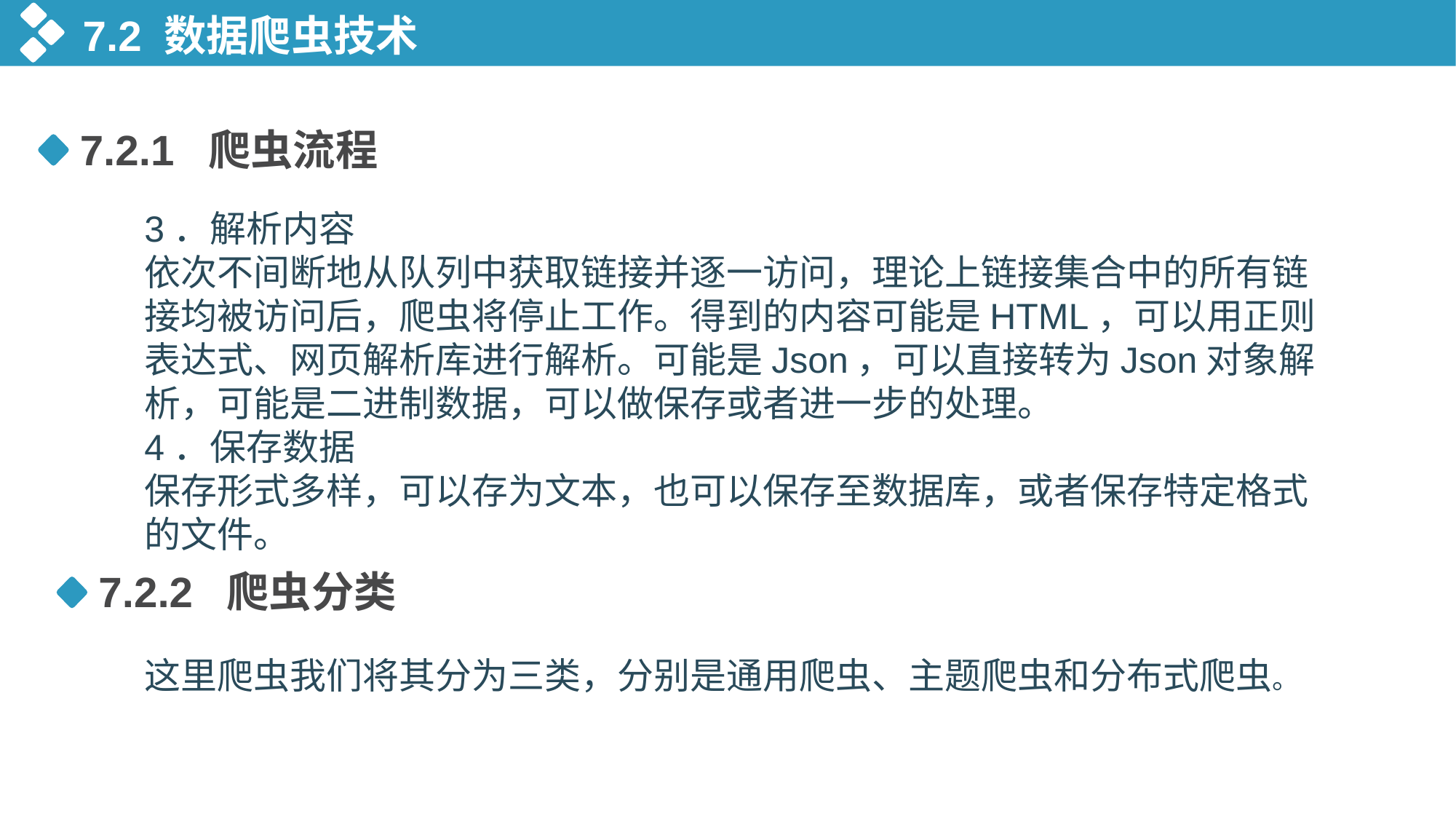

7.2 数据爬虫技术

7.2.1  爬虫流程

3．解析内容
依次不间断地从队列中获取链接并逐一访问，理论上链接集合中的所有链接均被访问后，爬虫将停止工作。得到的内容可能是HTML，可以用正则表达式、网页解析库进行解析。可能是Json，可以直接转为Json对象解析，可能是二进制数据，可以做保存或者进一步的处理。
4．保存数据
保存形式多样，可以存为文本，也可以保存至数据库，或者保存特定格式的文件。

7.2.2  爬虫分类

这里爬虫我们将其分为三类，分别是通用爬虫、主题爬虫和分布式爬虫。